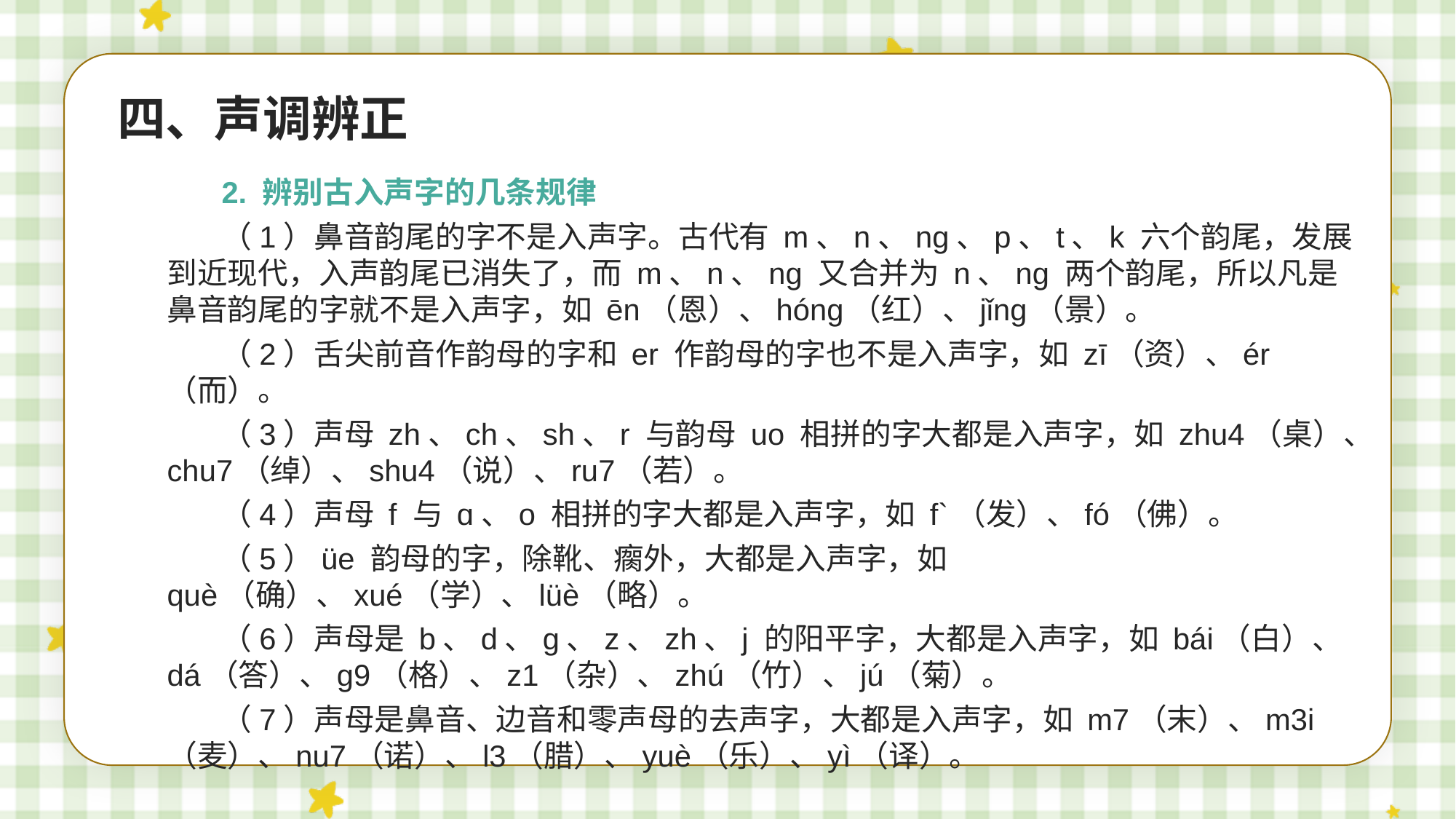

四、声调辨正
2. 辨别古入声字的几条规律
（1）鼻音韵尾的字不是入声字。古代有 m、n、ng、p、t、k 六个韵尾，发展到近现代，入声韵尾已消失了，而 m、n、ng 又合并为 n、ng 两个韵尾，所以凡是鼻音韵尾的字就不是入声字，如 ēn（恩）、hóng（红）、jǐng（景）。
（2）舌尖前音作韵母的字和 er 作韵母的字也不是入声字，如 zī（资）、ér（而）。
（3）声母 zh、ch、sh、r 与韵母 uo 相拼的字大都是入声字，如 zhu4（桌）、chu7（绰）、shu4（说）、ru7（若）。
（4）声母 f 与 ɑ、o 相拼的字大都是入声字，如 f`（发）、fó（佛）。
（5）üe 韵母的字，除靴、瘸外，大都是入声字，如 què（确）、xué（学）、lüè（略）。
（6）声母是 b、d、g、z、zh、j 的阳平字，大都是入声字，如 bái（白）、dá（答）、g9（格）、z1（杂）、zhú（竹）、jú（菊）。
（7）声母是鼻音、边音和零声母的去声字，大都是入声字，如 m7（末）、m3i（麦）、nu7（诺）、l3（腊）、yuè（乐）、yì（译）。